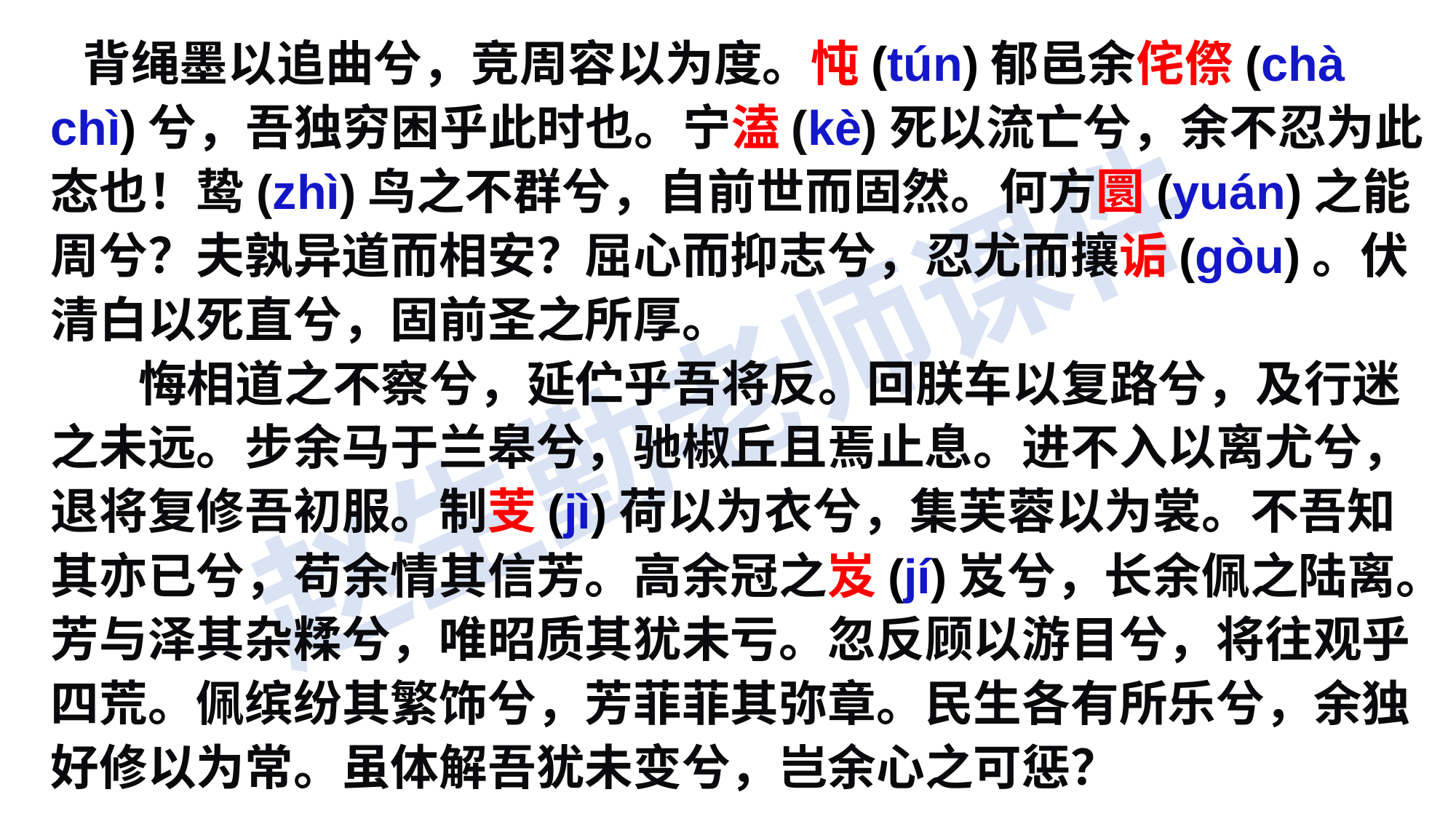

背绳墨以追曲兮，竞周容以为度。忳(tún)郁邑余侘傺(chà chì)兮，吾独穷困乎此时也。宁溘(kè)死以流亡兮，余不忍为此态也！鸷(zhì)鸟之不群兮，自前世而固然。何方圜(yuán)之能周兮？夫孰异道而相安？屈心而抑志兮，忍尤而攘诟(gòu)。伏清白以死直兮，固前圣之所厚。
    悔相道之不察兮，延伫乎吾将反。回朕车以复路兮，及行迷之未远。步余马于兰皋兮，驰椒丘且焉止息。进不入以离尤兮，退将复修吾初服。制芰(jì)荷以为衣兮，集芙蓉以为裳。不吾知其亦已兮，苟余情其信芳。高余冠之岌(jí)岌兮，长余佩之陆离。芳与泽其杂糅兮，唯昭质其犹未亏。忽反顾以游目兮，将往观乎四荒。佩缤纷其繁饰兮，芳菲菲其弥章。民生各有所乐兮，余独好修以为常。虽体解吾犹未变兮，岂余心之可惩？